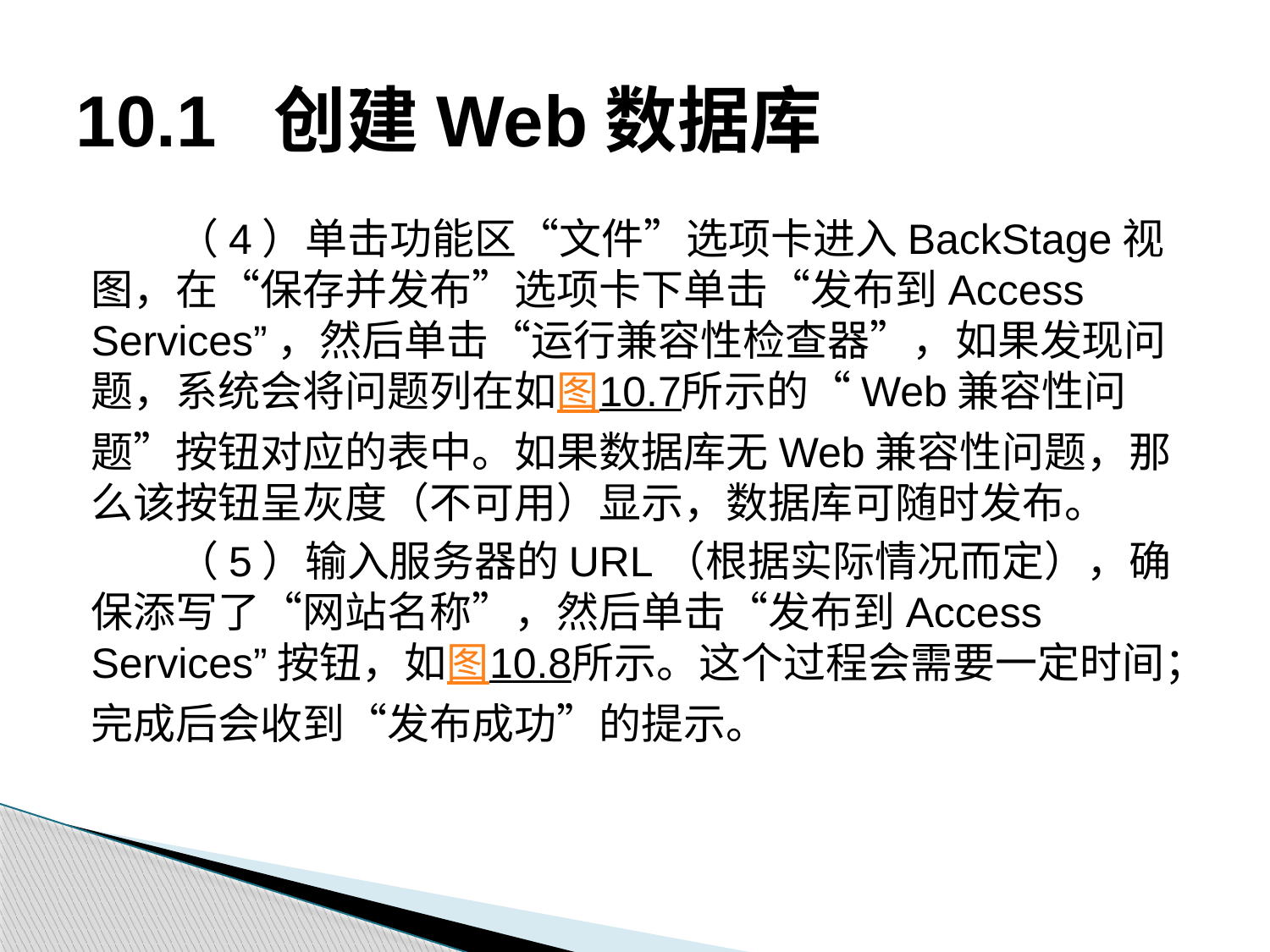

# 10.1  创建Web数据库
（4）单击功能区“文件”选项卡进入BackStage视图，在“保存并发布”选项卡下单击“发布到Access Services”，然后单击“运行兼容性检查器”，如果发现问题，系统会将问题列在如图10.7所示的“Web兼容性问题”按钮对应的表中。如果数据库无Web兼容性问题，那么该按钮呈灰度（不可用）显示，数据库可随时发布。
（5）输入服务器的URL（根据实际情况而定），确保添写了“网站名称”，然后单击“发布到Access Services”按钮，如图10.8所示。这个过程会需要一定时间；完成后会收到“发布成功”的提示。